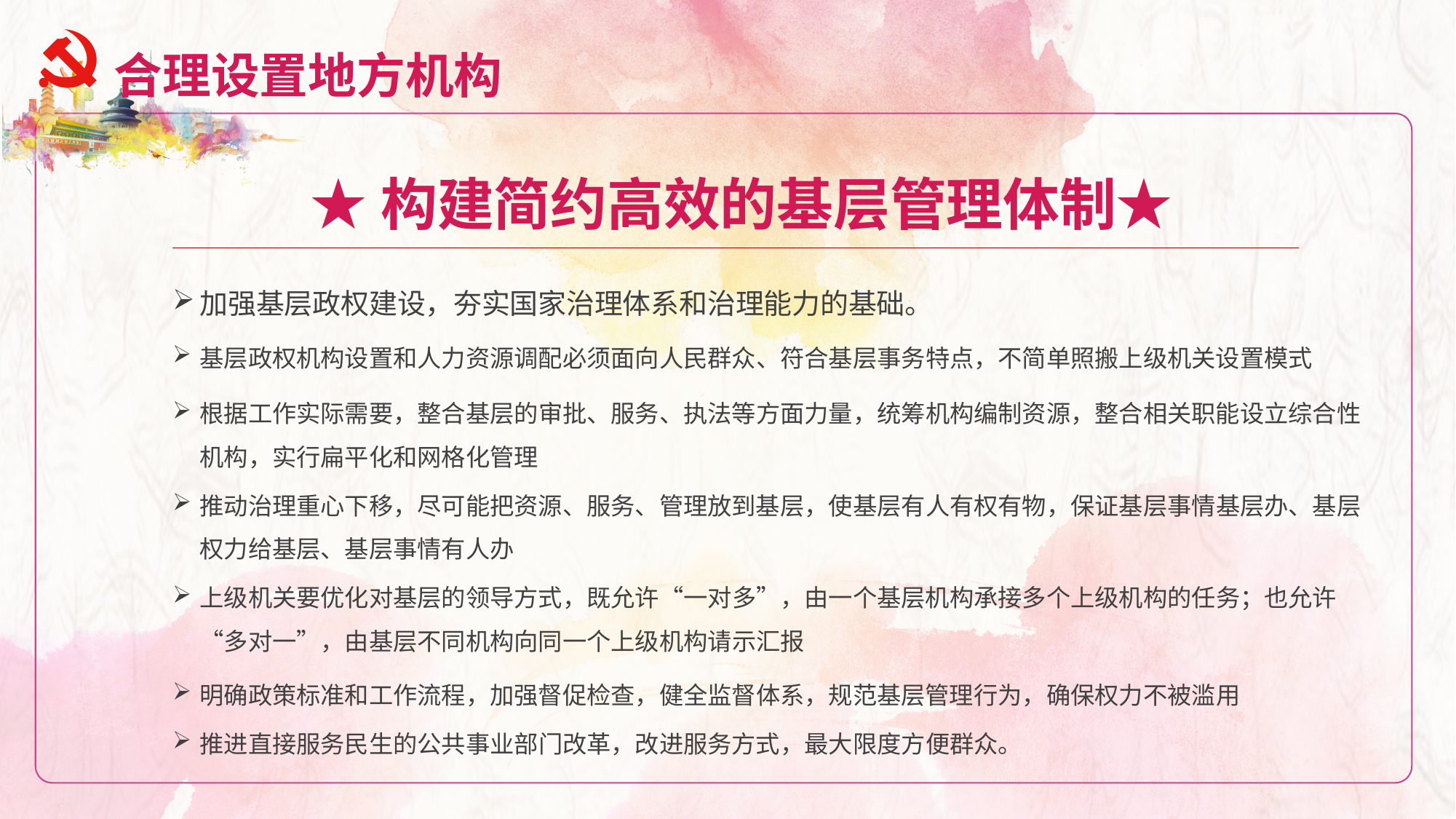

合理设置地方机构
★构建简约高效的基层管理体制★
加强基层政权建设，夯实国家治理体系和治理能力的基础。
基层政权机构设置和人力资源调配必须面向人民群众、符合基层事务特点，不简单照搬上级机关设置模式
根据工作实际需要，整合基层的审批、服务、执法等方面力量，统筹机构编制资源，整合相关职能设立综合性机构，实行扁平化和网格化管理
推动治理重心下移，尽可能把资源、服务、管理放到基层，使基层有人有权有物，保证基层事情基层办、基层权力给基层、基层事情有人办
上级机关要优化对基层的领导方式，既允许“一对多”，由一个基层机构承接多个上级机构的任务；也允许“多对一”，由基层不同机构向同一个上级机构请示汇报
明确政策标准和工作流程，加强督促检查，健全监督体系，规范基层管理行为，确保权力不被滥用
推进直接服务民生的公共事业部门改革，改进服务方式，最大限度方便群众。